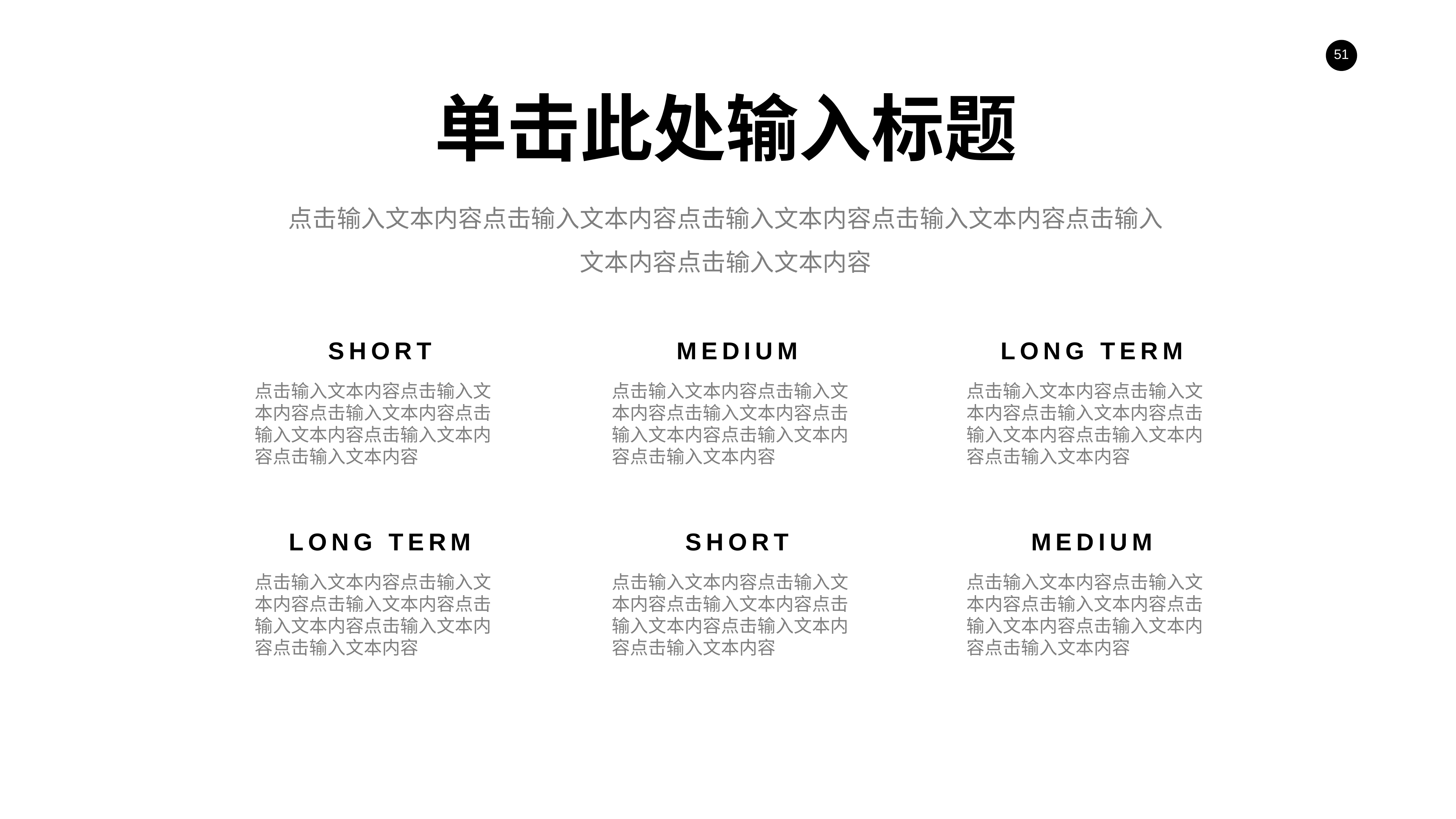

单击此处输入标题
点击输入文本内容点击输入文本内容点击输入文本内容点击输入文本内容点击输入文本内容点击输入文本内容
SHORT
MEDIUM
LONG TERM
点击输入文本内容点击输入文本内容点击输入文本内容点击输入文本内容点击输入文本内容点击输入文本内容
点击输入文本内容点击输入文本内容点击输入文本内容点击输入文本内容点击输入文本内容点击输入文本内容
点击输入文本内容点击输入文本内容点击输入文本内容点击输入文本内容点击输入文本内容点击输入文本内容
LONG TERM
SHORT
MEDIUM
点击输入文本内容点击输入文本内容点击输入文本内容点击输入文本内容点击输入文本内容点击输入文本内容
点击输入文本内容点击输入文本内容点击输入文本内容点击输入文本内容点击输入文本内容点击输入文本内容
点击输入文本内容点击输入文本内容点击输入文本内容点击输入文本内容点击输入文本内容点击输入文本内容